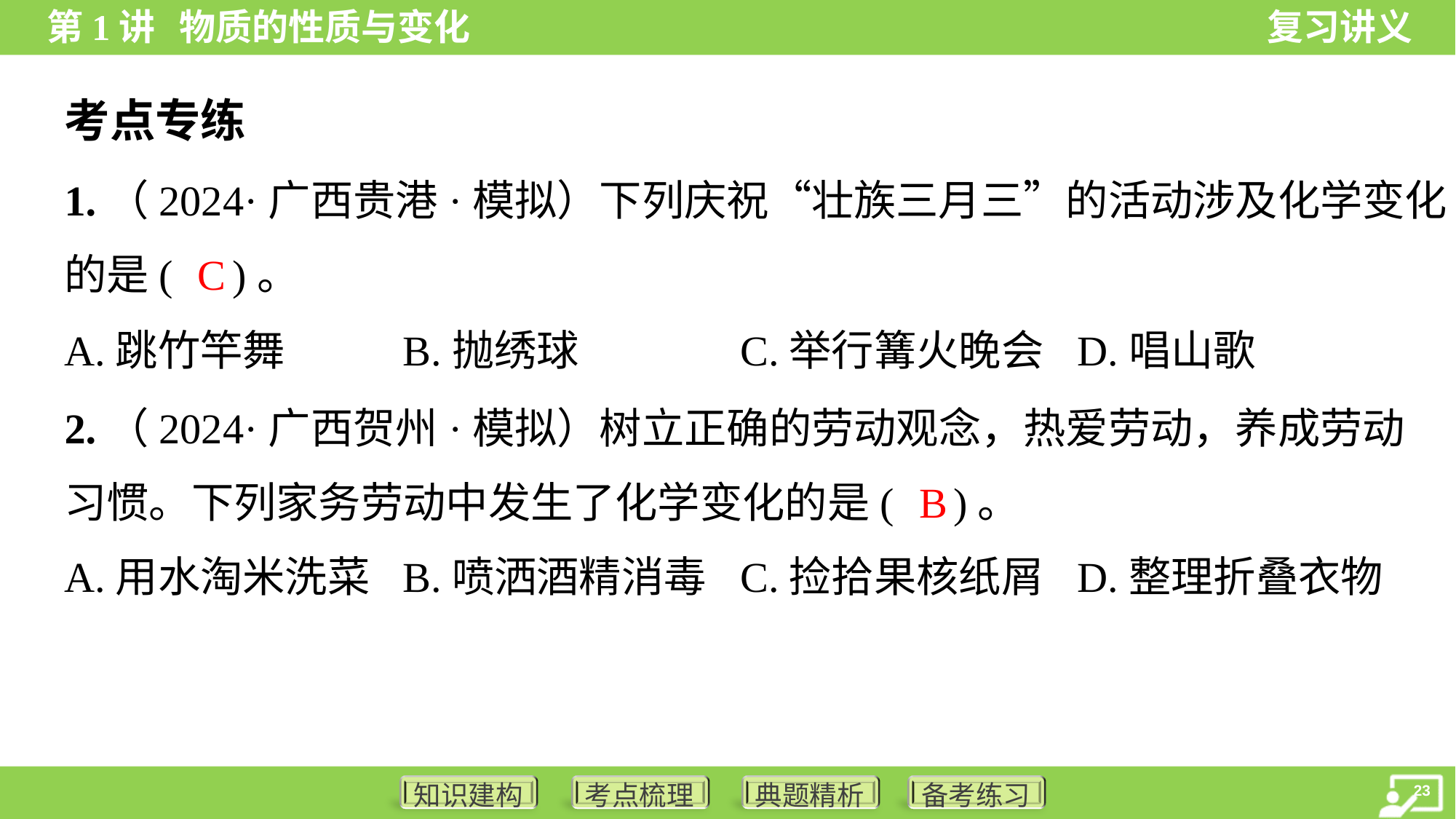

考点专练
1.（2024·广西贵港·模拟）下列庆祝“壮族三月三”的活动涉及化学变化
的是(     )。
C
A.跳竹竿舞	B.抛绣球	C.举行篝火晚会	D.唱山歌
2.（2024·广西贺州·模拟）树立正确的劳动观念，热爱劳动，养成劳动
习惯。下列家务劳动中发生了化学变化的是(     )。
B
A.用水淘米洗菜	B.喷洒酒精消毒	C.捡拾果核纸屑	D.整理折叠衣物